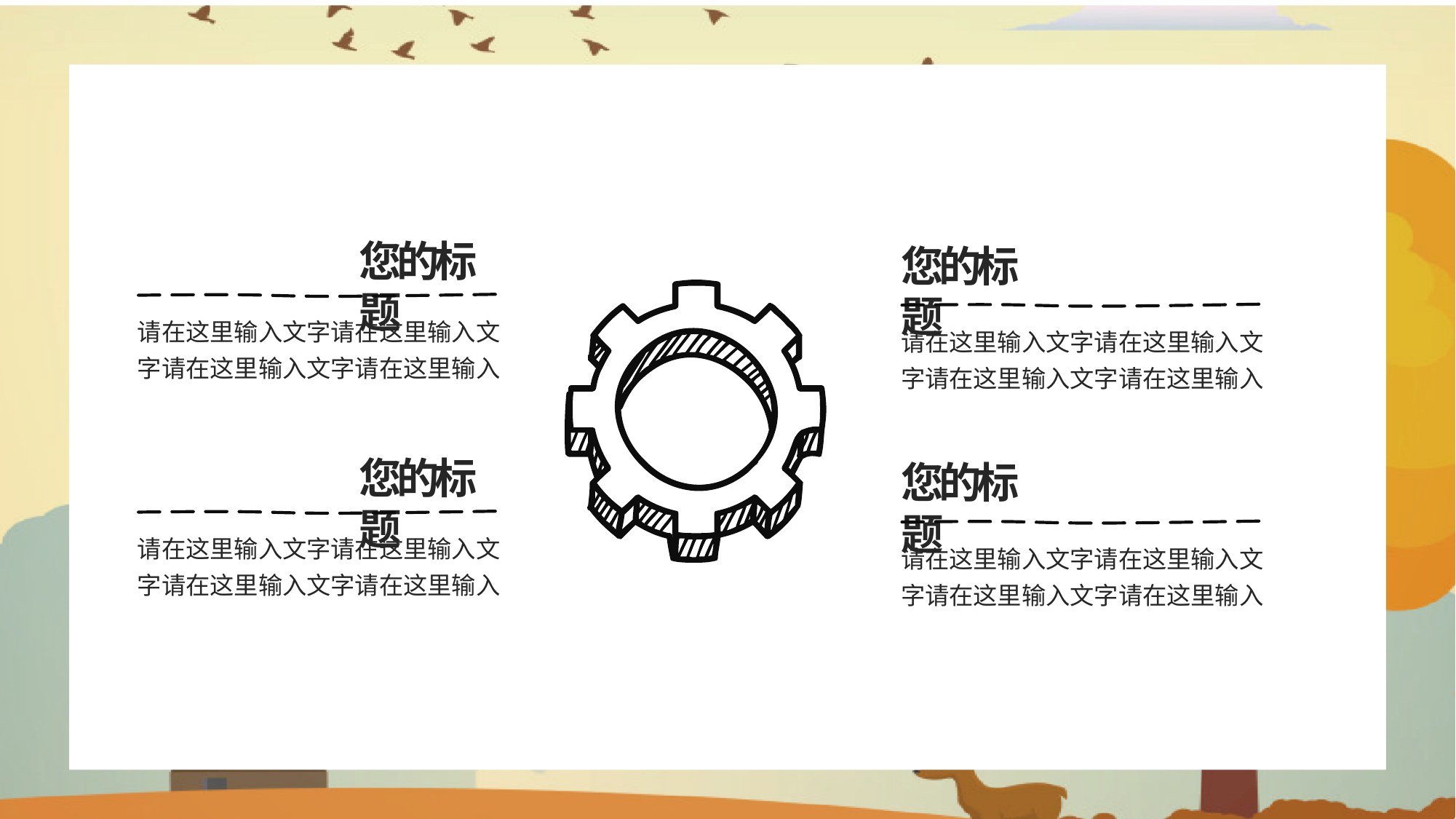

您的标题
您的标题

请在这里输入文字请在这里输入文字请在这里输入文字请在这里输入
请在这里输入文字请在这里输入文字请在这里输入文字请在这里输入
您的标题
您的标题

请在这里输入文字请在这里输入文字请在这里输入文字请在这里输入
请在这里输入文字请在这里输入文字请在这里输入文字请在这里输入